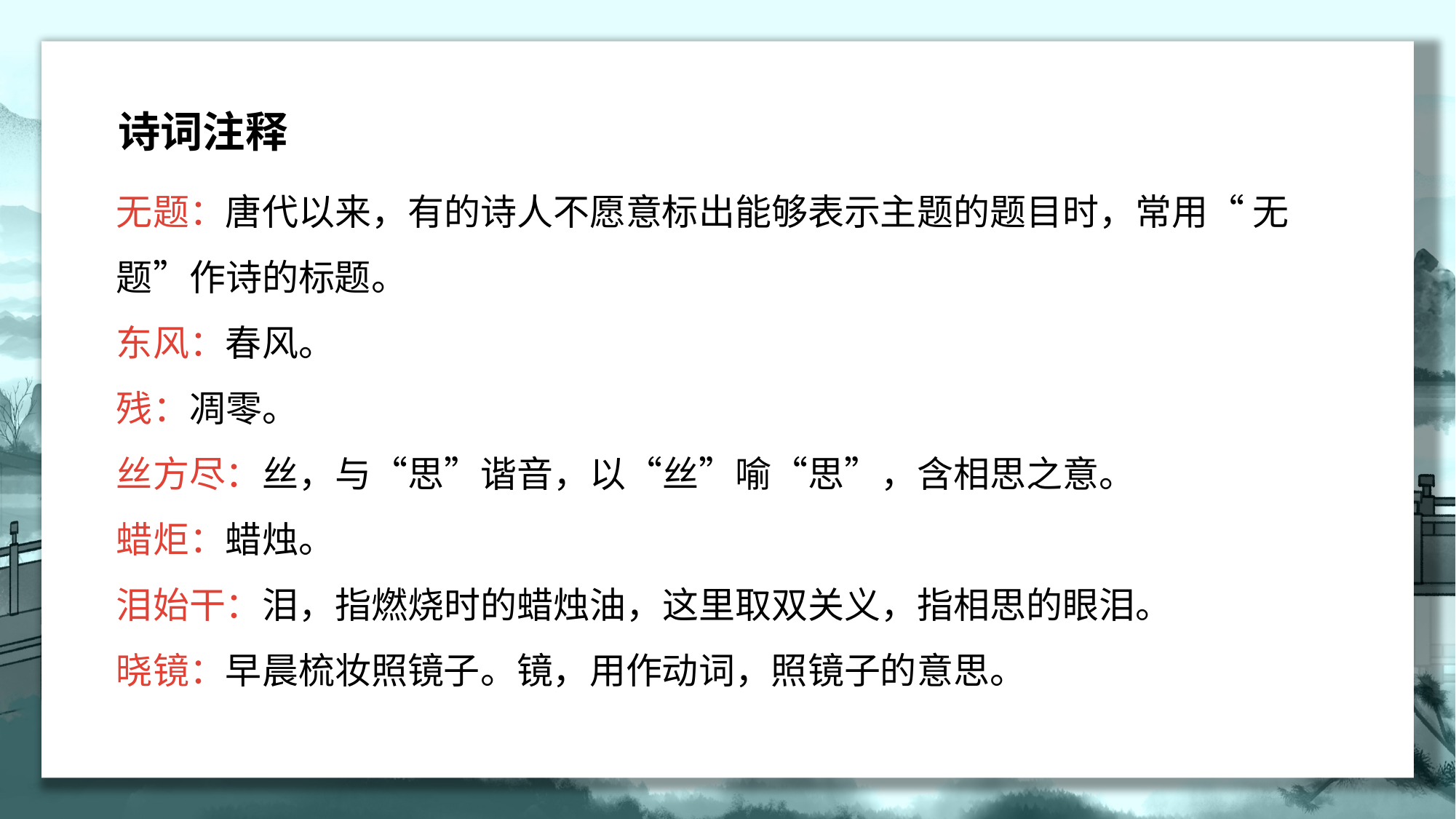

诗词注释
无题：唐代以来，有的诗人不愿意标出能够表示主题的题目时，常用“ 无题”作诗的标题。
东风：春风。
残：凋零。
丝方尽：丝，与“思”谐音，以“丝”喻“思”，含相思之意。
蜡炬：蜡烛。
泪始干：泪，指燃烧时的蜡烛油，这里取双关义，指相思的眼泪。
晓镜：早晨梳妆照镜子。镜，用作动词，照镜子的意思。